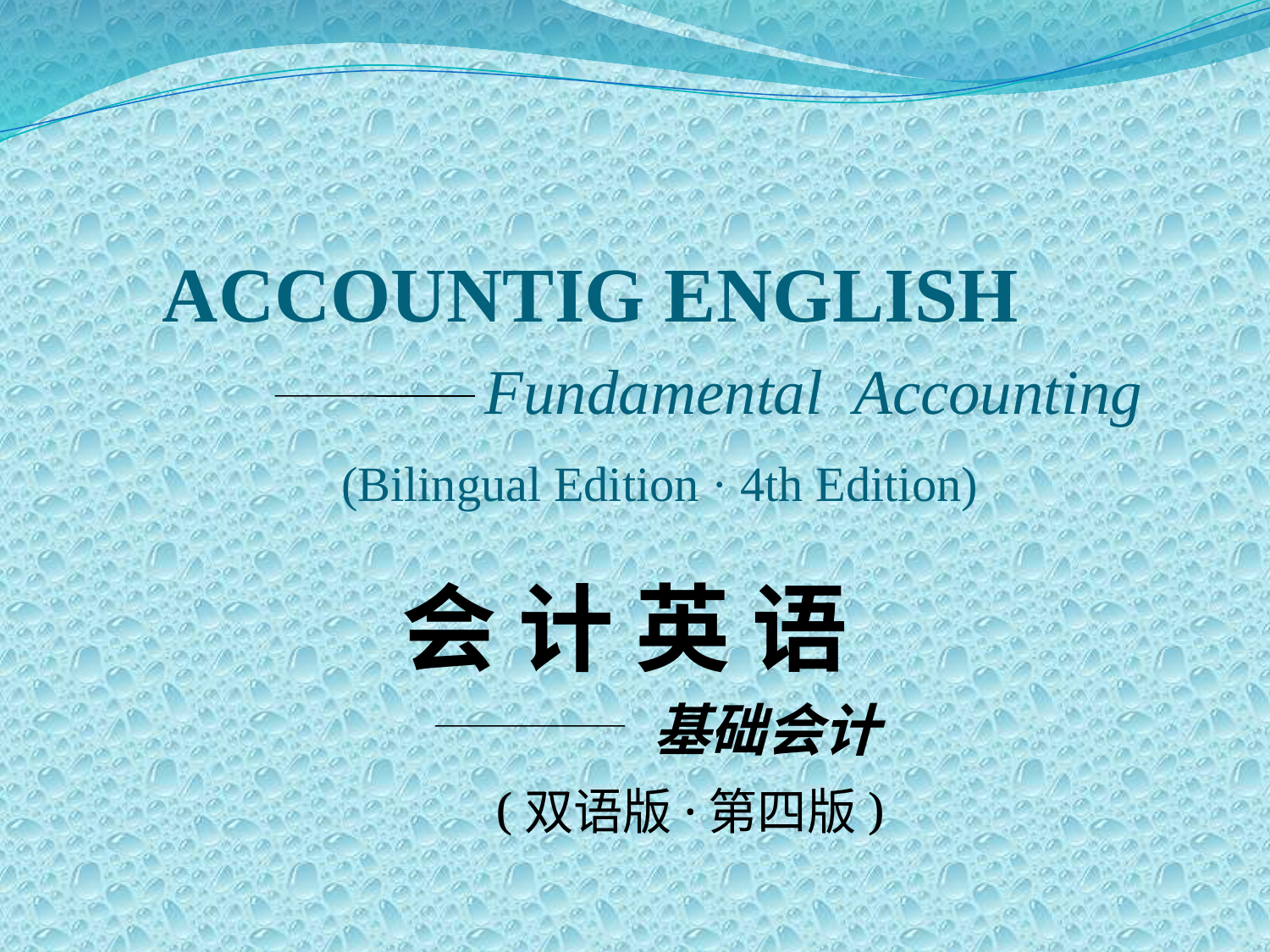

# ACCOUNTIG ENGLISH Fundamental  Accounting

(Bilingual Edition · 4th Edition)
会 计 英 语
                     基础会计
         (双语版·第四版)